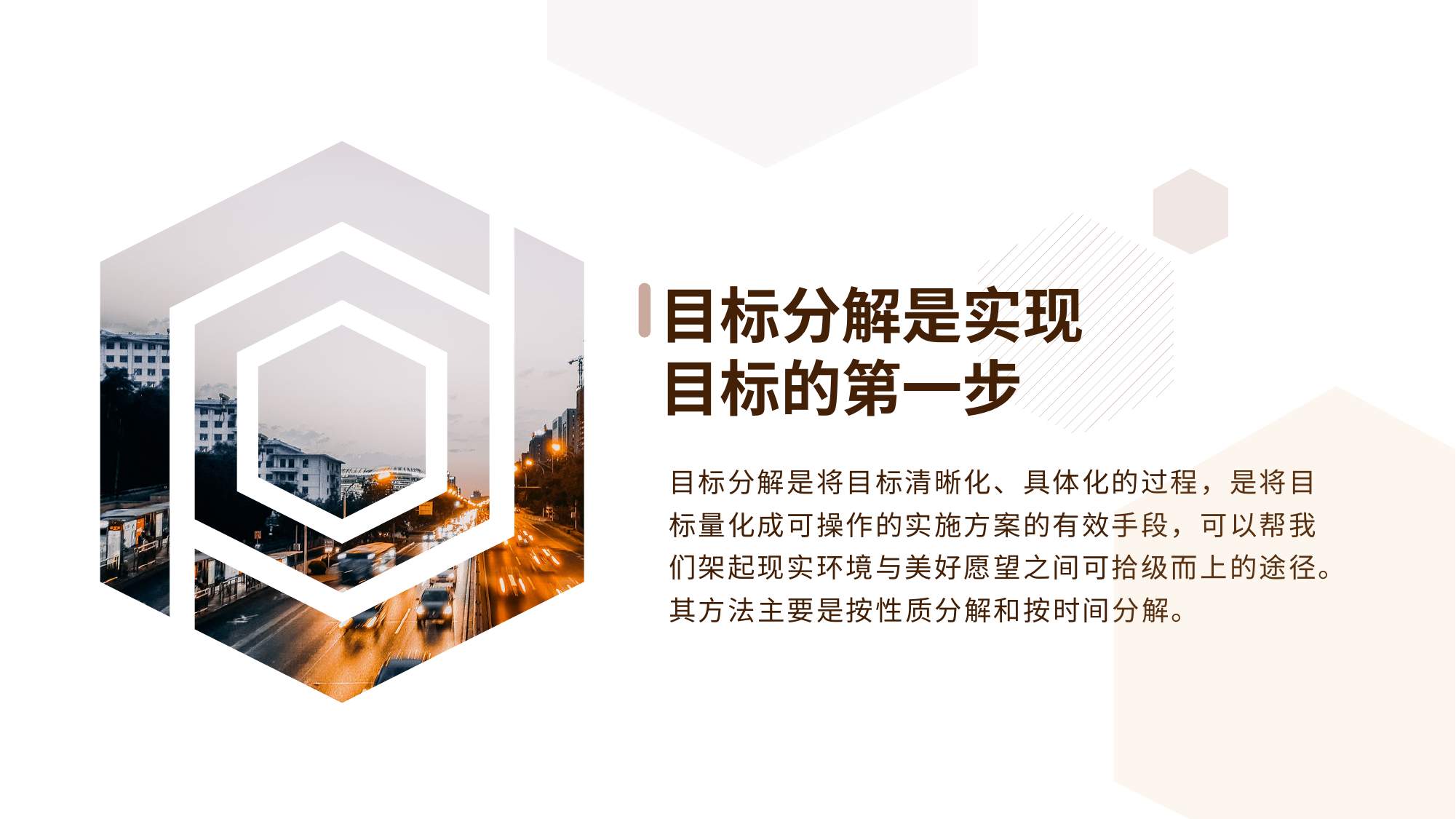

目标分解是实现目标的第一步

目标分解是将目标清晰化、具体化的过程，是将目标量化成可操作的实施方案的有效手段，可以帮我们架起现实环境与美好愿望之间可拾级而上的途径。其方法主要是按性质分解和按时间分解。